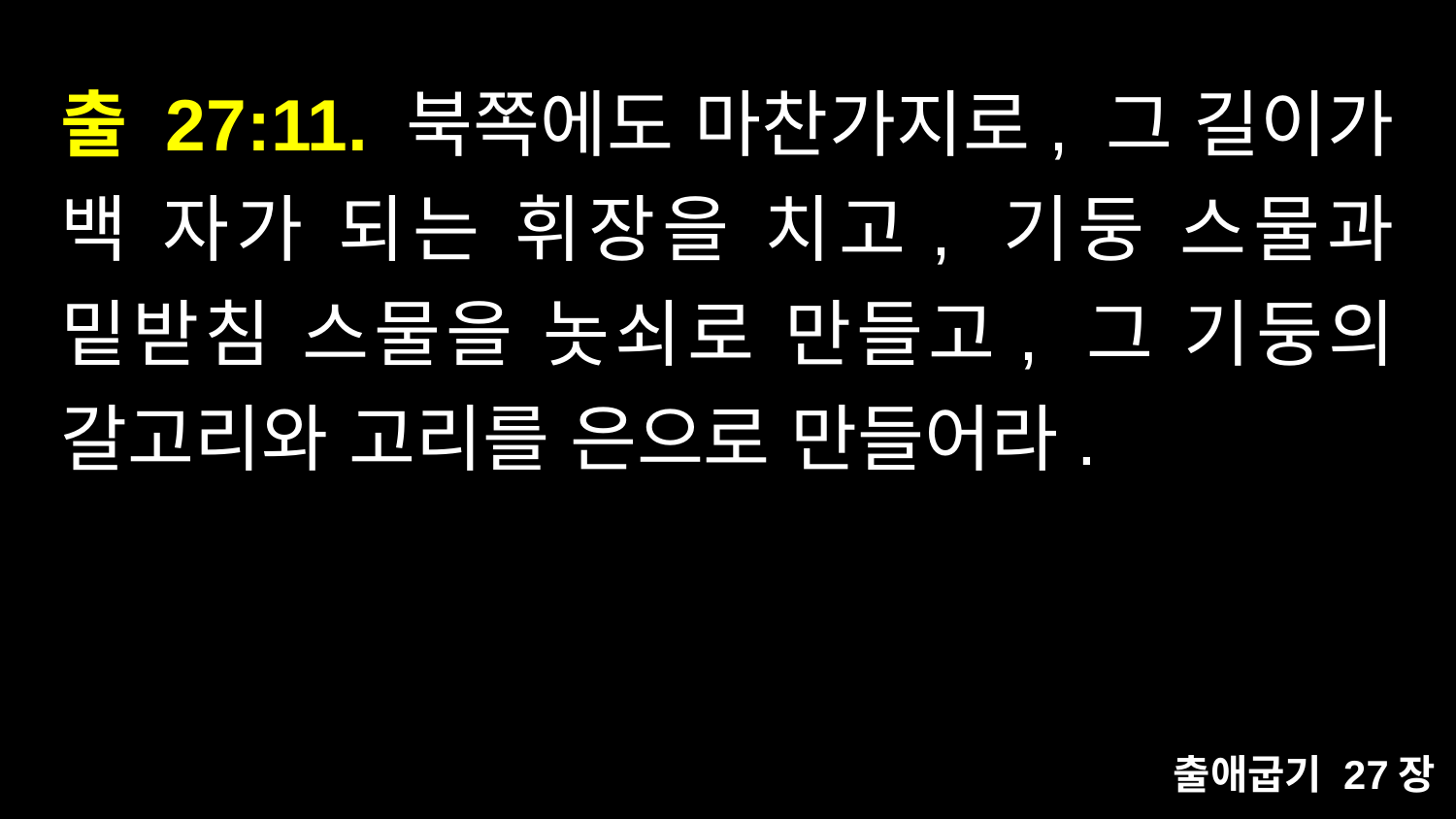

# 출 27:11. 북쪽에도 마찬가지로, 그 길이가 백 자가 되는 휘장을 치고, 기둥 스물과 밑받침 스물을 놋쇠로 만들고, 그 기둥의 갈고리와 고리를 은으로 만들어라.
출애굽기 27장